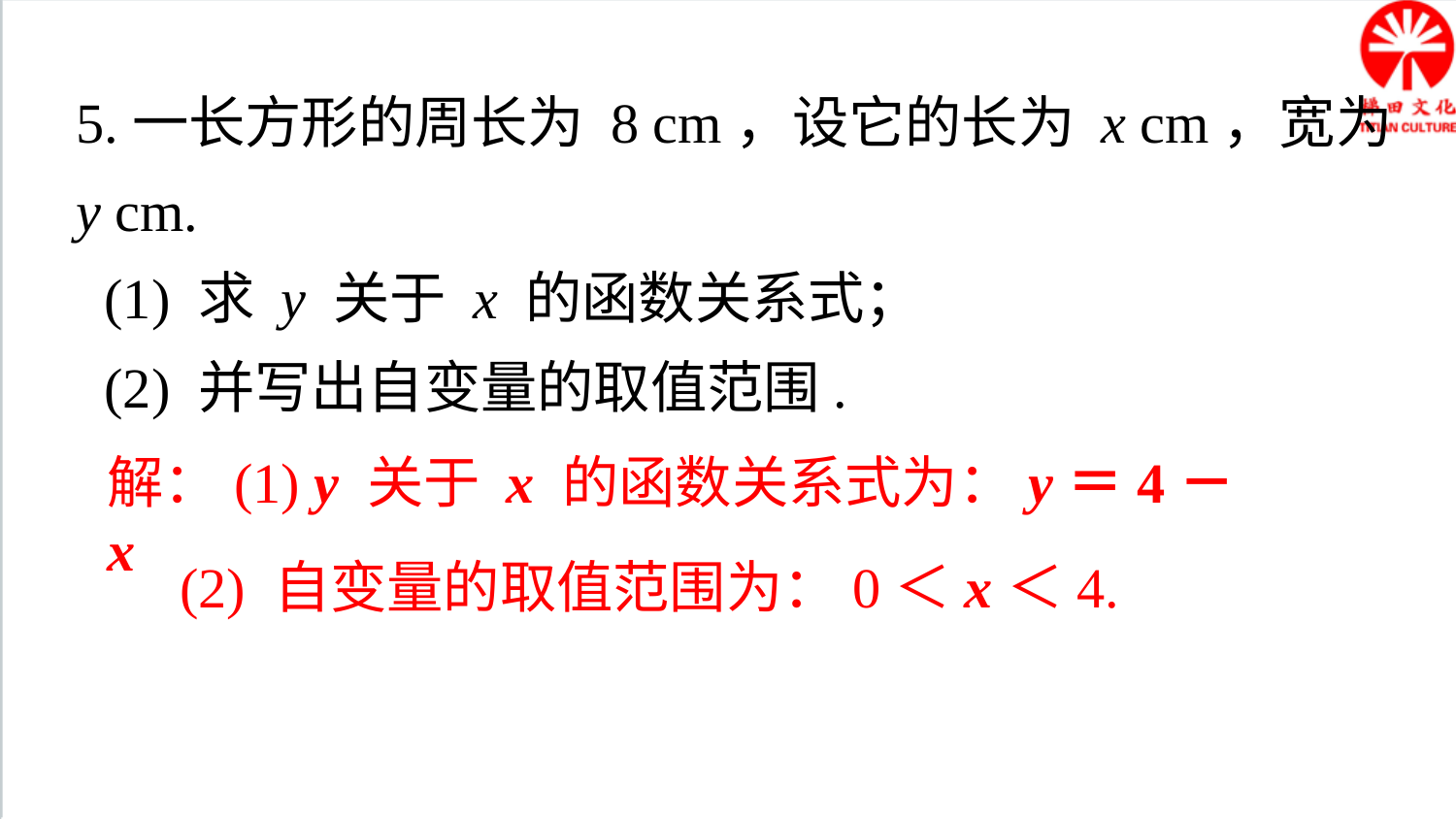

5.一长方形的周长为 8 cm，设它的长为 x cm，宽为
y cm.
  (1) 求 y 关于 x 的函数关系式；
  (2) 并写出自变量的取值范围.

解：(1) y 关于 x 的函数关系式为：y＝4－x
(2) 自变量的取值范围为：0＜x＜4.